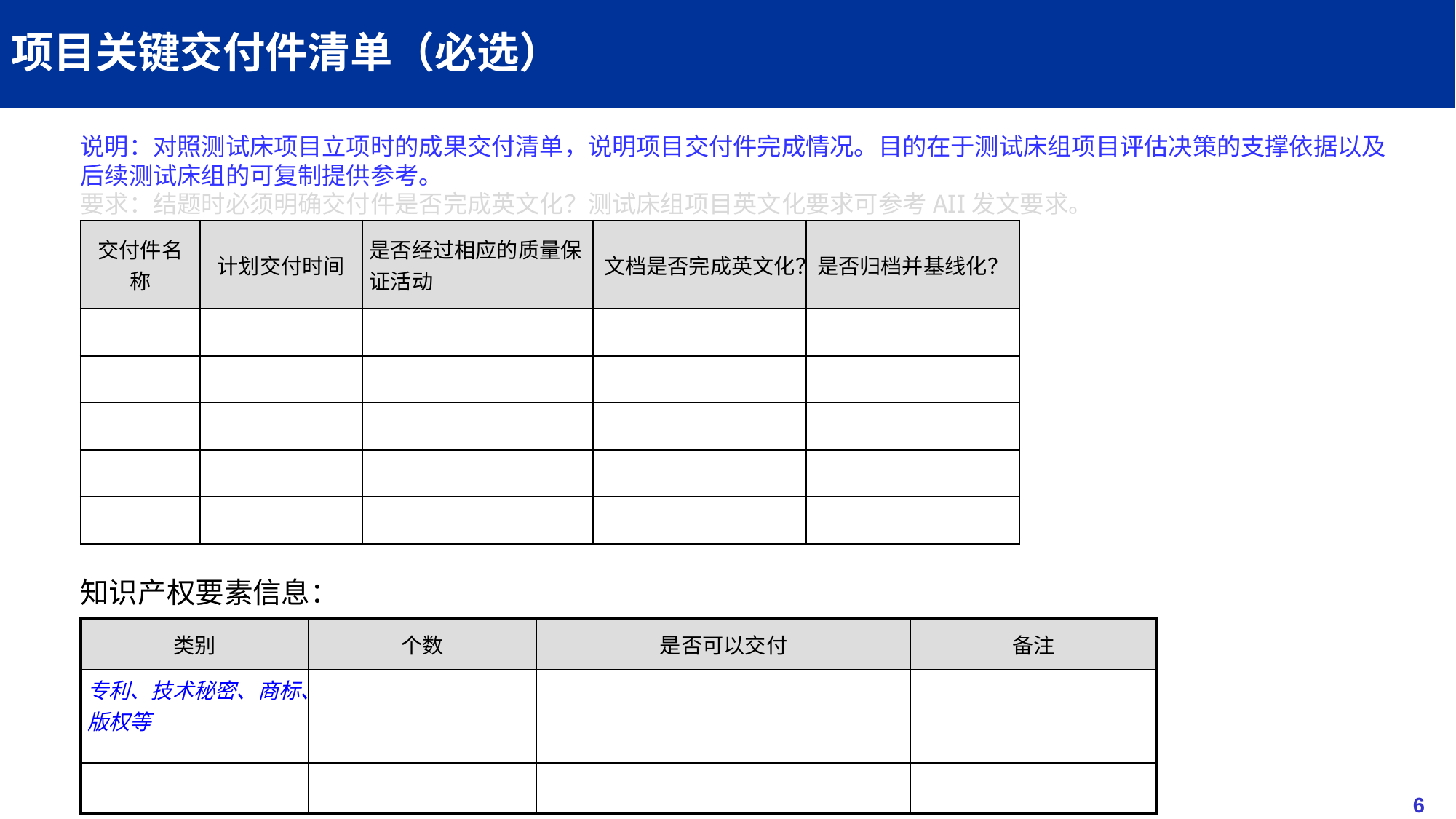

# 项目关键交付件清单（必选）
说明：对照测试床项目立项时的成果交付清单，说明项目交付件完成情况。目的在于测试床组项目评估决策的支撑依据以及后续测试床组的可复制提供参考。
要求：结题时必须明确交付件是否完成英文化？测试床组项目英文化要求可参考AII发文要求。
| 交付件名称 | 计划交付时间 | 是否经过相应的质量保证活动 | 文档是否完成英文化？ | 是否归档并基线化？ |
| --- | --- | --- | --- | --- |
|  |  |  |  |  |
|  |  |  |  |  |
|  |  |  |  |  |
|  |  |  |  |  |
|  |  |  |  |  |

知识产权要素信息：
| 类别 | 个数 | 是否可以交付 | 备注 |
| --- | --- | --- | --- |
| 专利、技术秘密、商标、版权等 |  |  |  |
|  |  |  |  |